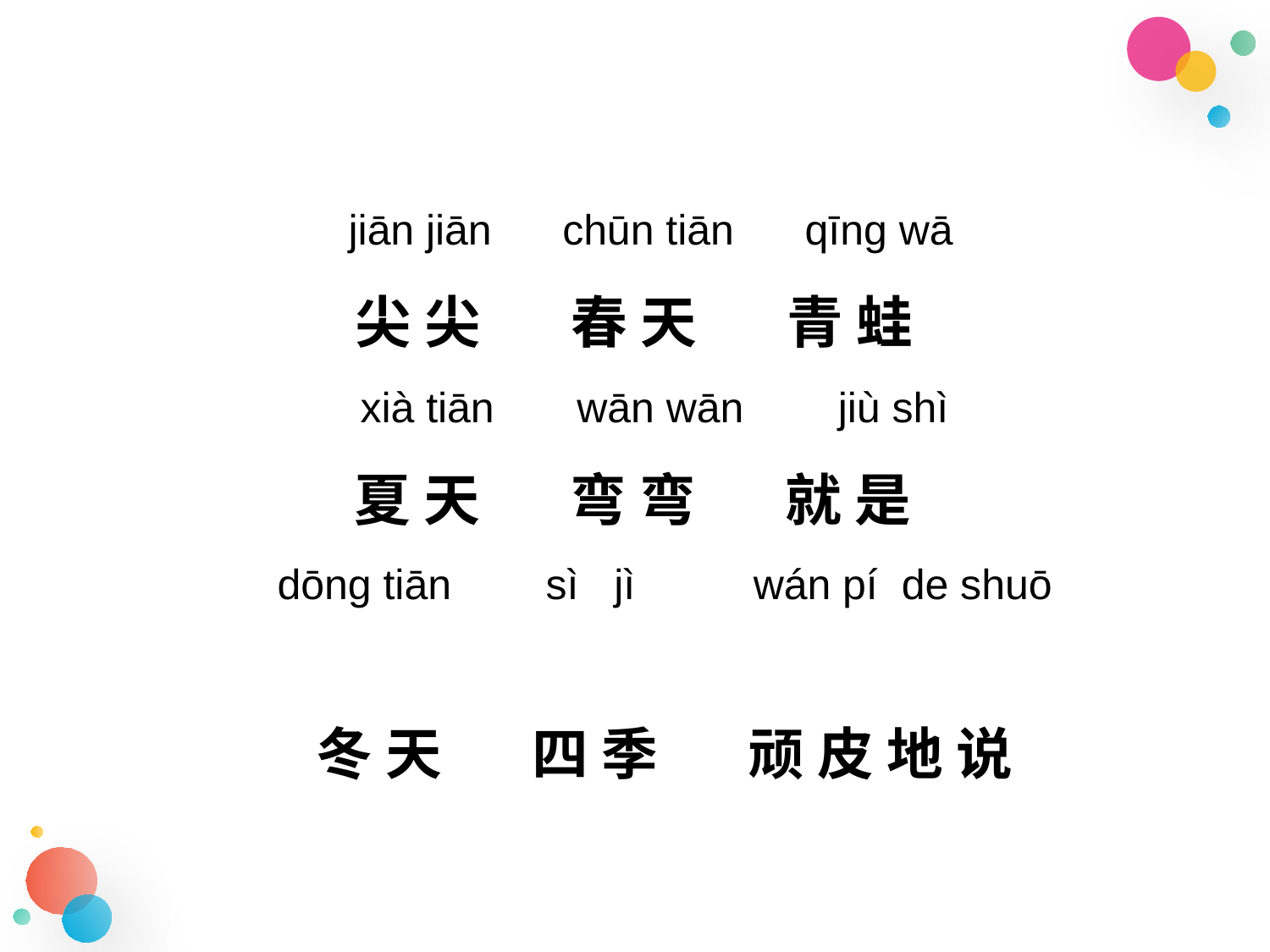

jiān jiān      chūn tiān      qīnɡ wā
     尖 尖       春 天       青 蛙
       xià tiān       wān wān        jiù shì
       夏 天       弯 弯       就 是
dōnɡ tiān        sì   jì          wán pí  de shuō
  冬 天       四 季       顽 皮 地 说